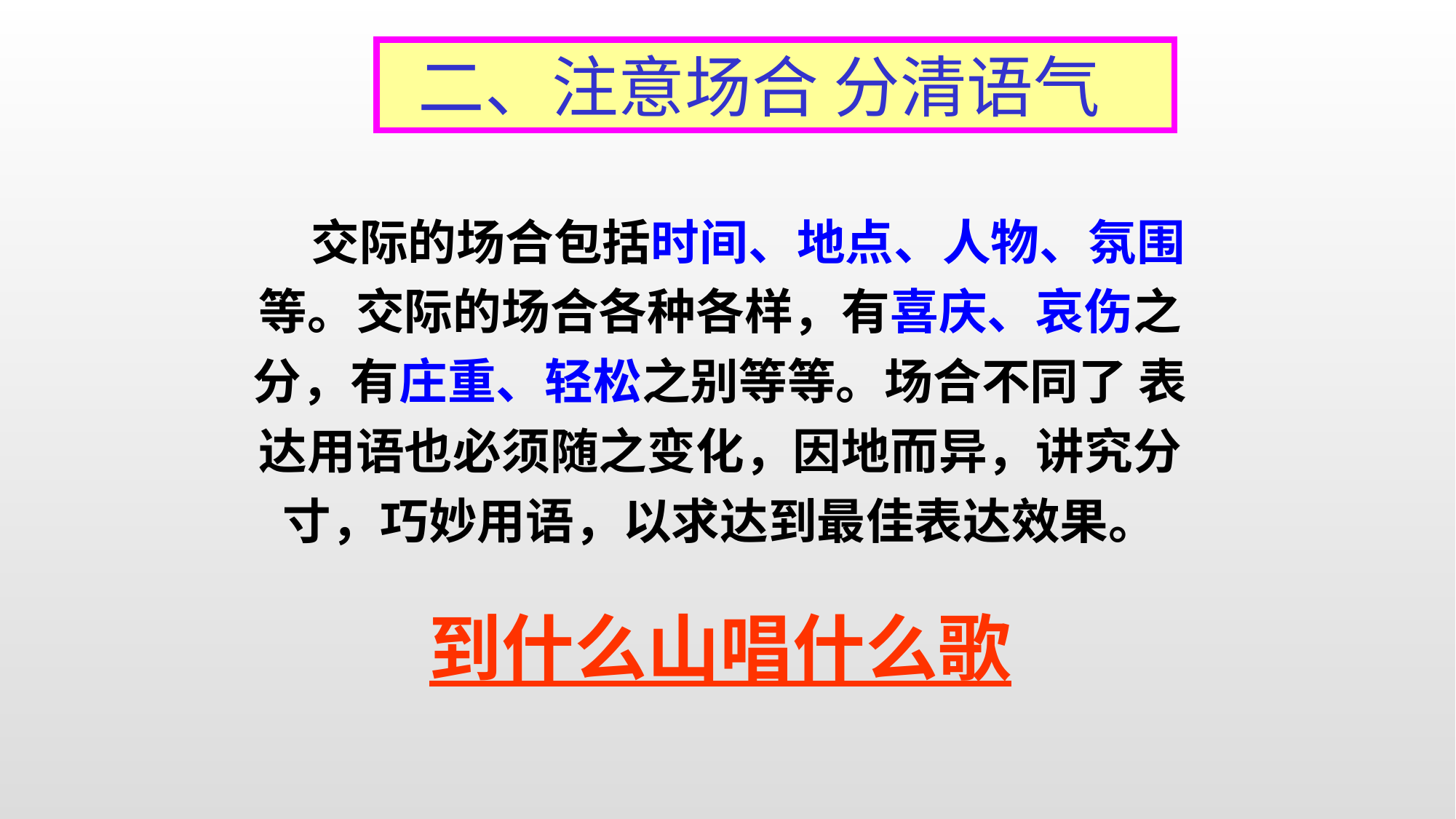

二、注意场合 分清语气
    交际的场合包括时间、地点、人物、氛围等。交际的场合各种各样，有喜庆、哀伤之分，有庄重、轻松之别等等。场合不同了 表达用语也必须随之变化，因地而异，讲究分寸，巧妙用语，以求达到最佳表达效果。
到什么山唱什么歌